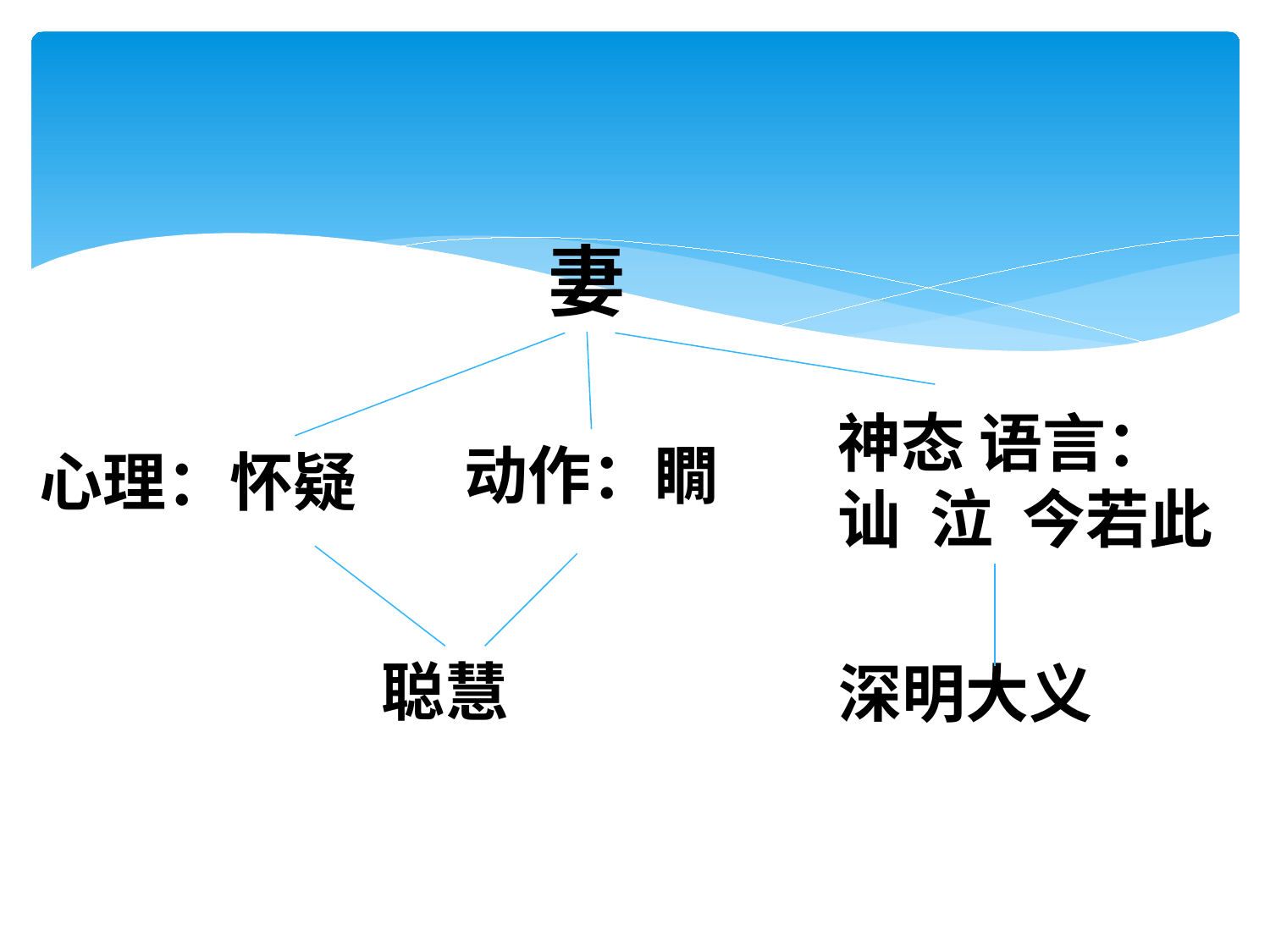

妻
神态 语言：
讪  泣  今若此
动作：瞯
心理：怀疑
聪慧
深明大义